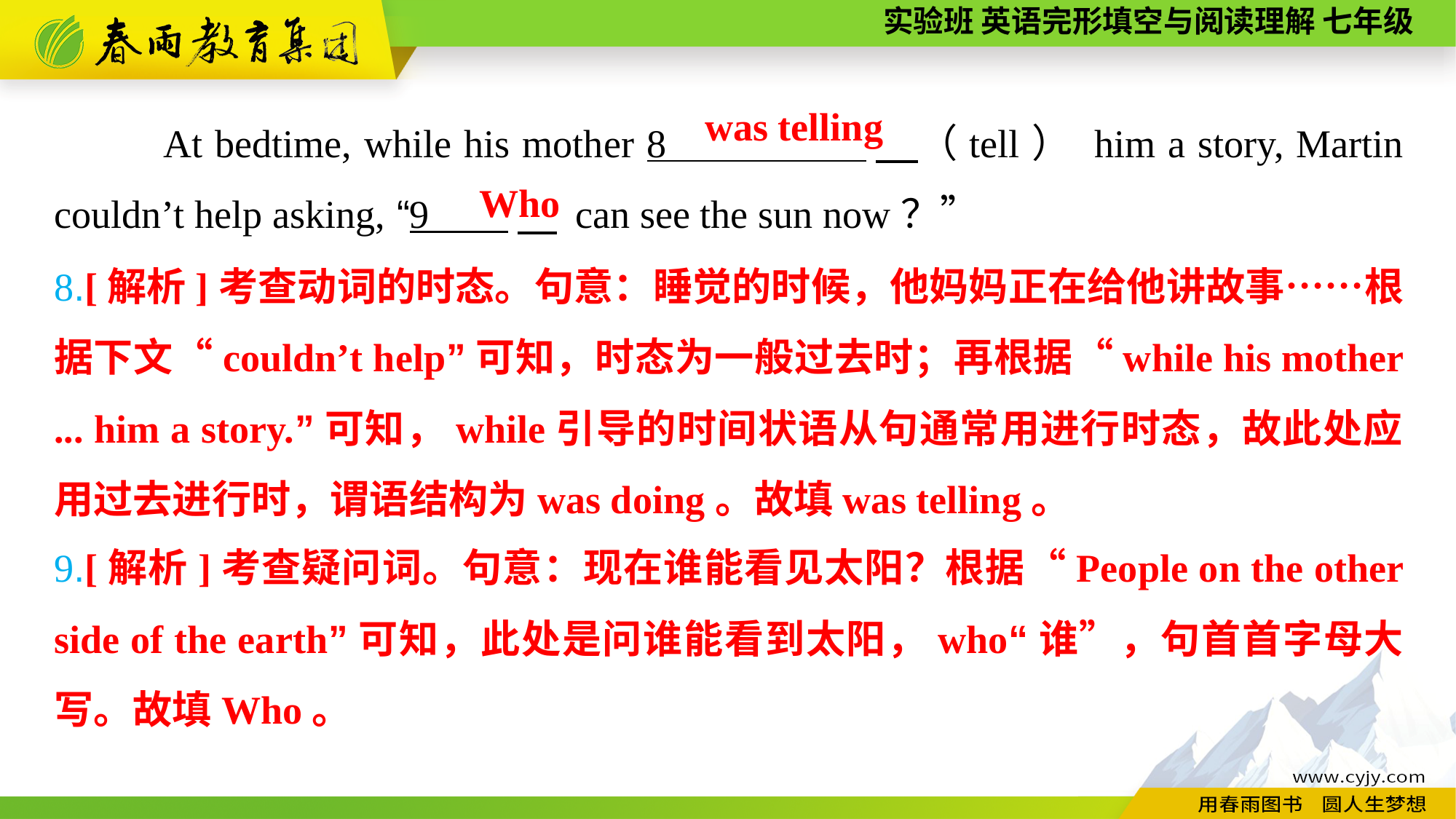

At bedtime, while his mother 8                　（tell） him a story, Martin couldn’t help asking, “9        　 can see the sun now？”
was telling
Who
8.[解析]考查动词的时态。句意：睡觉的时候，他妈妈正在给他讲故事……根据下文“couldn’t help”可知，时态为一般过去时；再根据“while his mother ... him a story.”可知，while引导的时间状语从句通常用进行时态，故此处应用过去进行时，谓语结构为was doing。故填was telling。
9.[解析]考查疑问词。句意：现在谁能看见太阳？根据“People on the other side of the earth”可知，此处是问谁能看到太阳，who“谁”，句首首字母大写。故填Who。